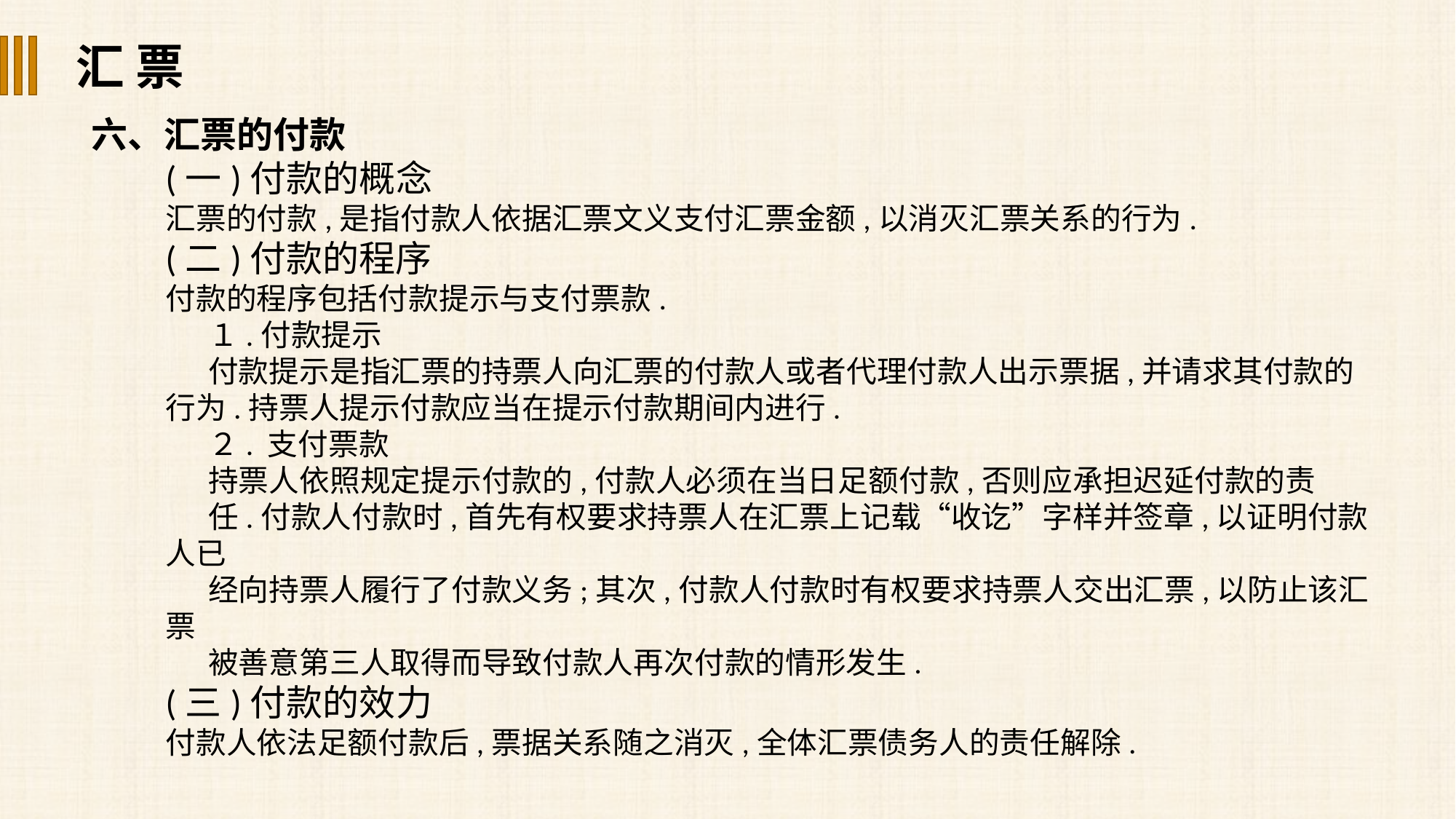

汇 票

六、汇票的付款
(一)付款的概念
汇票的付款,是指付款人依据汇票文义支付汇票金额,以消灭汇票关系的行为.
(二)付款的程序
付款的程序包括付款提示与支付票款.
１.付款提示
付款提示是指汇票的持票人向汇票的付款人或者代理付款人出示票据,并请求其付款的行为.持票人提示付款应当在提示付款期间内进行.
２. 支付票款
持票人依照规定提示付款的,付款人必须在当日足额付款,否则应承担迟延付款的责
任.付款人付款时,首先有权要求持票人在汇票上记载“收讫”字样并签章,以证明付款人已
经向持票人履行了付款义务;其次,付款人付款时有权要求持票人交出汇票,以防止该汇票
被善意第三人取得而导致付款人再次付款的情形发生.
(三)付款的效力
付款人依法足额付款后,票据关系随之消灭,全体汇票债务人的责任解除.